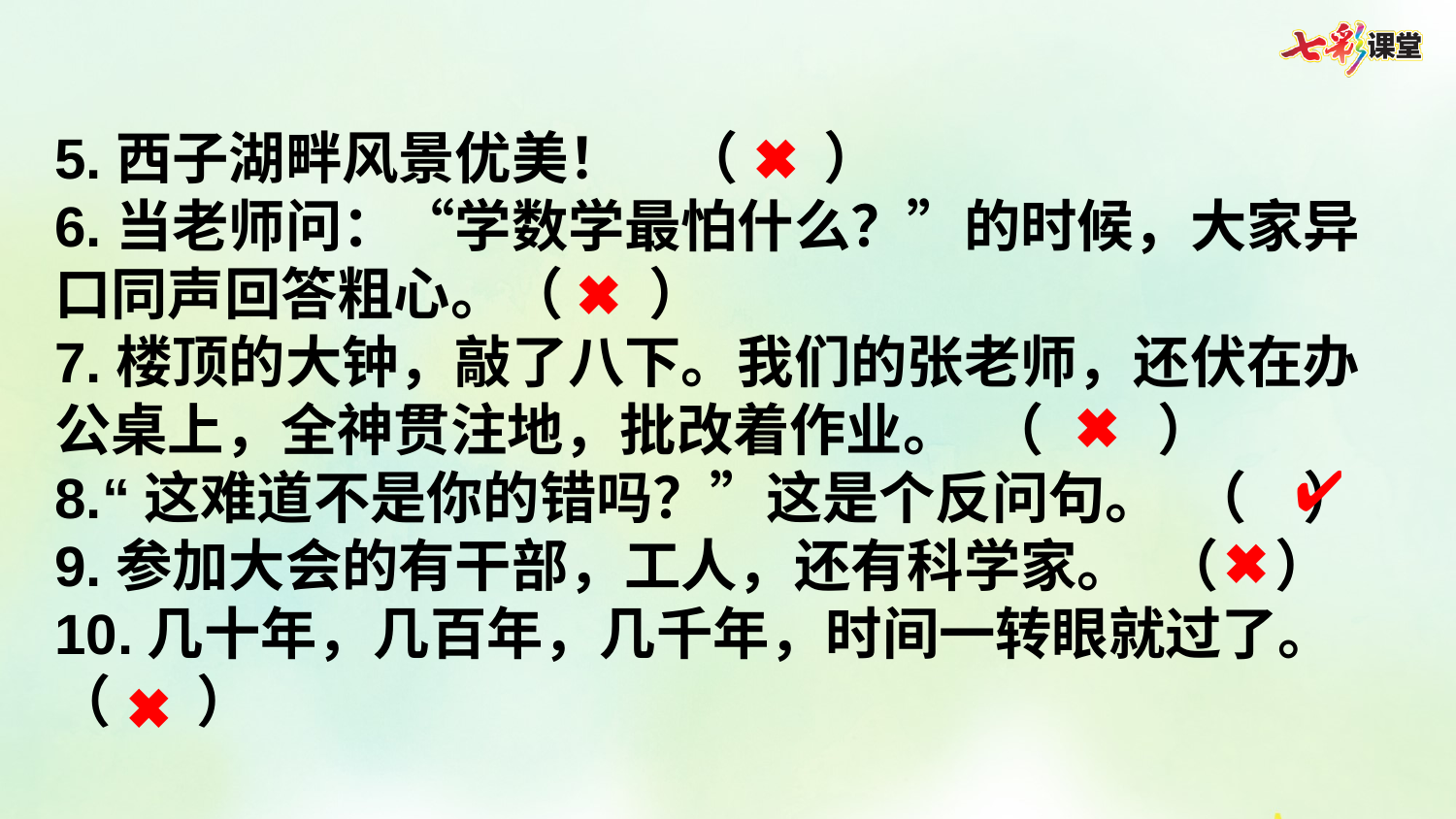

5.西子湖畔风景优美！  （   ）
6.当老师问：“学数学最怕什么？”的时候，大家异口同声回答粗心。（   ）
7.楼顶的大钟，敲了八下。我们的张老师，还伏在办公桌上，全神贯注地，批改着作业。 （    ）
8.“这难道不是你的错吗？”这是个反问句。 （  ）9.参加大会的有干部，工人，还有科学家。 （  ）
10.几十年，几百年，几千年，时间一转眼就过了。  （   ）
✖
✖
✖
✔
✖
✖